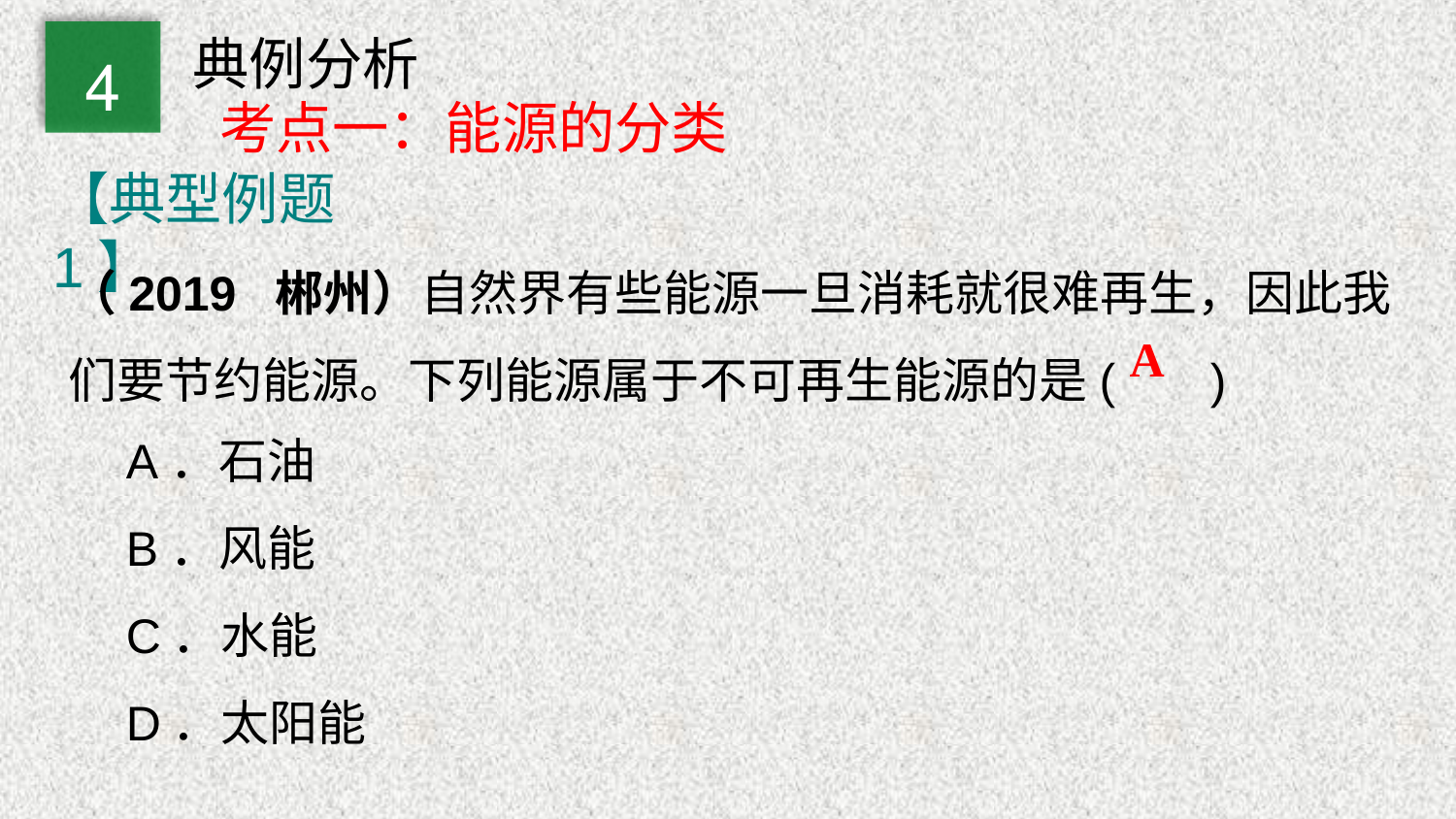

典例分析
4
考点一：能源的分类
【典型例题1】
（2019  郴州）自然界有些能源一旦消耗就很难再生，因此我们要节约能源。下列能源属于不可再生能源的是(       )
A
A．石油
B．风能
C．水能
D．太阳能